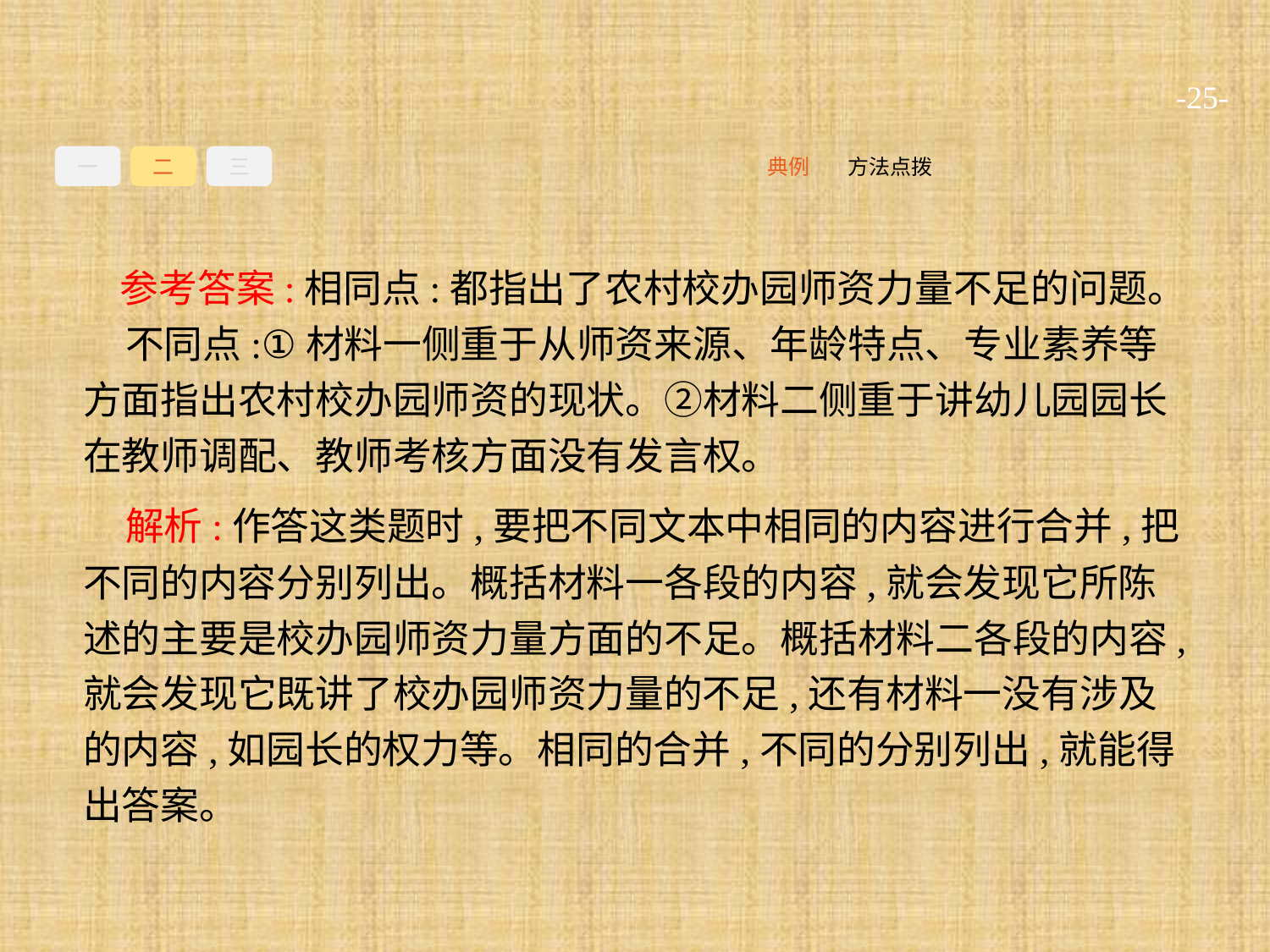

-25-
一
二
三
方法点拨
典例
参考答案:相同点:都指出了农村校办园师资力量不足的问题。
不同点:①材料一侧重于从师资来源、年龄特点、专业素养等方面指出农村校办园师资的现状。②材料二侧重于讲幼儿园园长在教师调配、教师考核方面没有发言权。
解析:作答这类题时,要把不同文本中相同的内容进行合并,把不同的内容分别列出。概括材料一各段的内容,就会发现它所陈述的主要是校办园师资力量方面的不足。概括材料二各段的内容,就会发现它既讲了校办园师资力量的不足,还有材料一没有涉及的内容,如园长的权力等。相同的合并,不同的分别列出,就能得出答案。